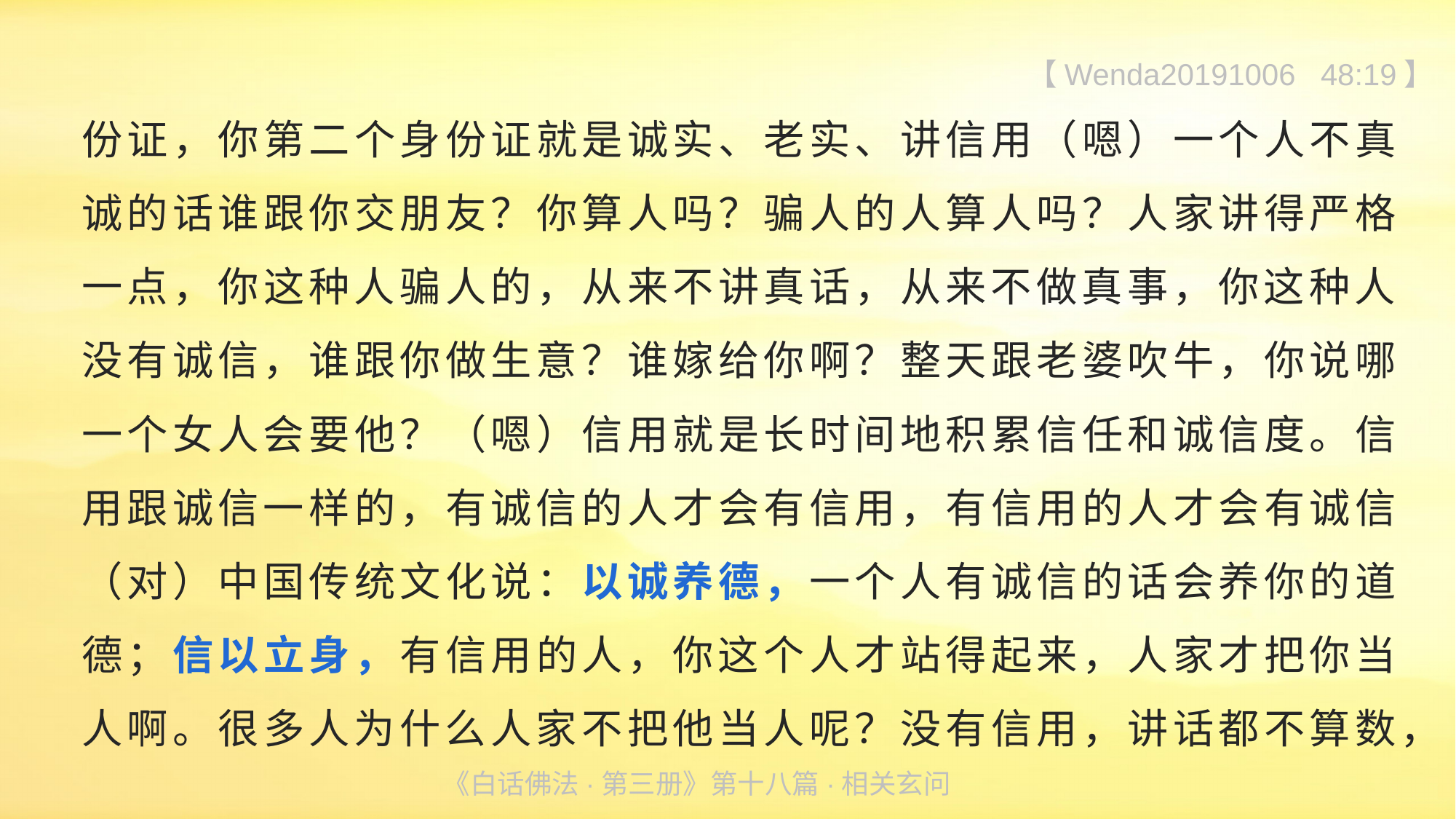

【Wenda20191006   48:19】
份证，你第二个身份证就是诚实、老实、讲信用（嗯）一个人不真诚的话谁跟你交朋友？你算人吗？骗人的人算人吗？人家讲得严格一点，你这种人骗人的，从来不讲真话，从来不做真事，你这种人没有诚信，谁跟你做生意？谁嫁给你啊？整天跟老婆吹牛，你说哪一个女人会要他？（嗯）信用就是长时间地积累信任和诚信度。信用跟诚信一样的，有诚信的人才会有信用，有信用的人才会有诚信（对）中国传统文化说：以诚养德，一个人有诚信的话会养你的道德；信以立身，有信用的人，你这个人才站得起来，人家才把你当人啊。很多人为什么人家不把他当人呢？没有信用，讲话都不算数，
《白话佛法·第三册》第十八篇·相关玄问